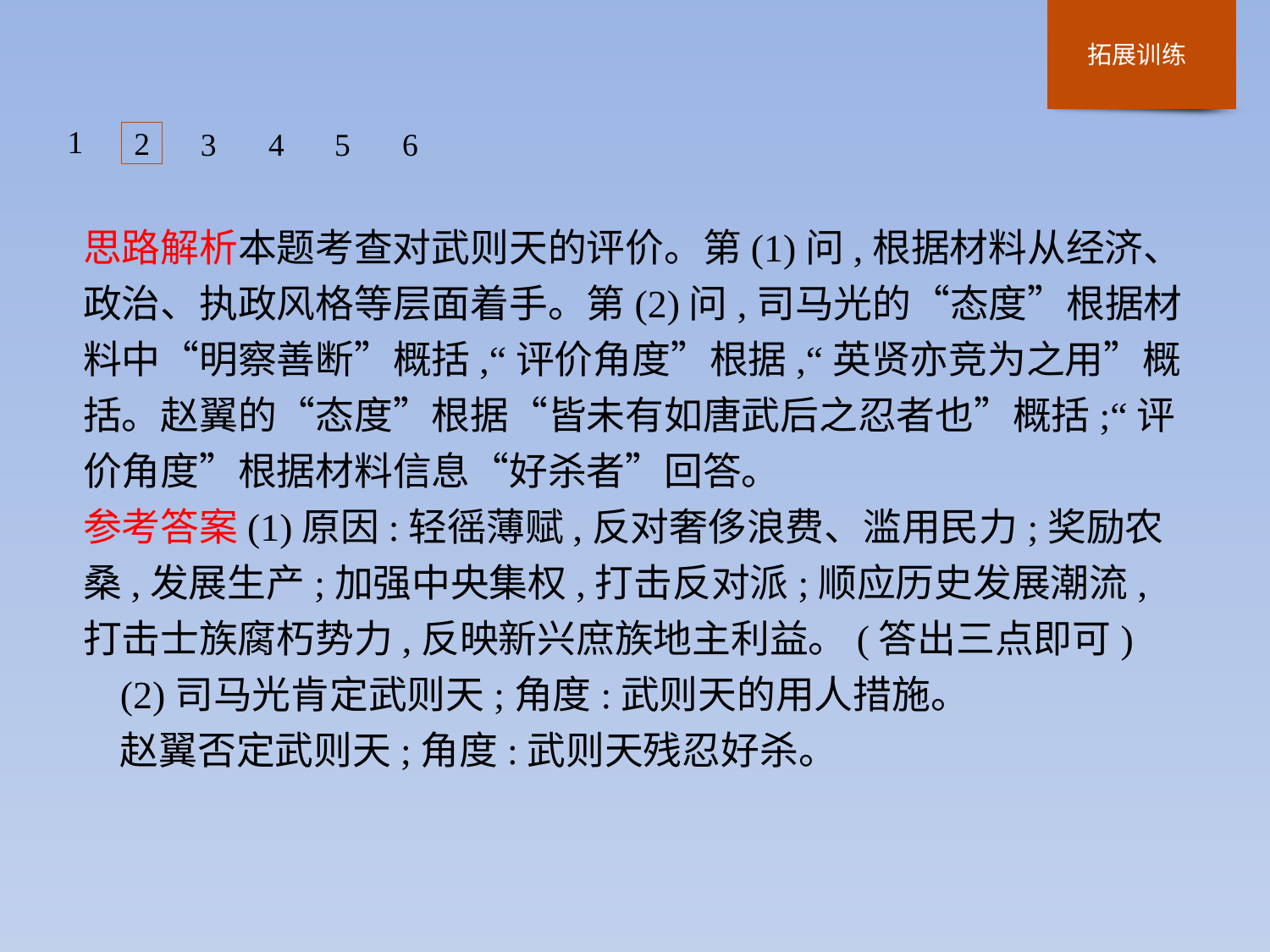

1
2
3
4
5
6
思路解析本题考查对武则天的评价。第(1)问,根据材料从经济、政治、执政风格等层面着手。第(2)问,司马光的“态度”根据材料中“明察善断”概括,“评价角度”根据,“英贤亦竞为之用”概括。赵翼的“态度”根据“皆未有如唐武后之忍者也”概括;“评价角度”根据材料信息“好杀者”回答。
参考答案(1)原因:轻徭薄赋,反对奢侈浪费、滥用民力;奖励农桑,发展生产;加强中央集权,打击反对派;顺应历史发展潮流,打击士族腐朽势力,反映新兴庶族地主利益。(答出三点即可)
(2)司马光肯定武则天;角度:武则天的用人措施。
赵翼否定武则天;角度:武则天残忍好杀。